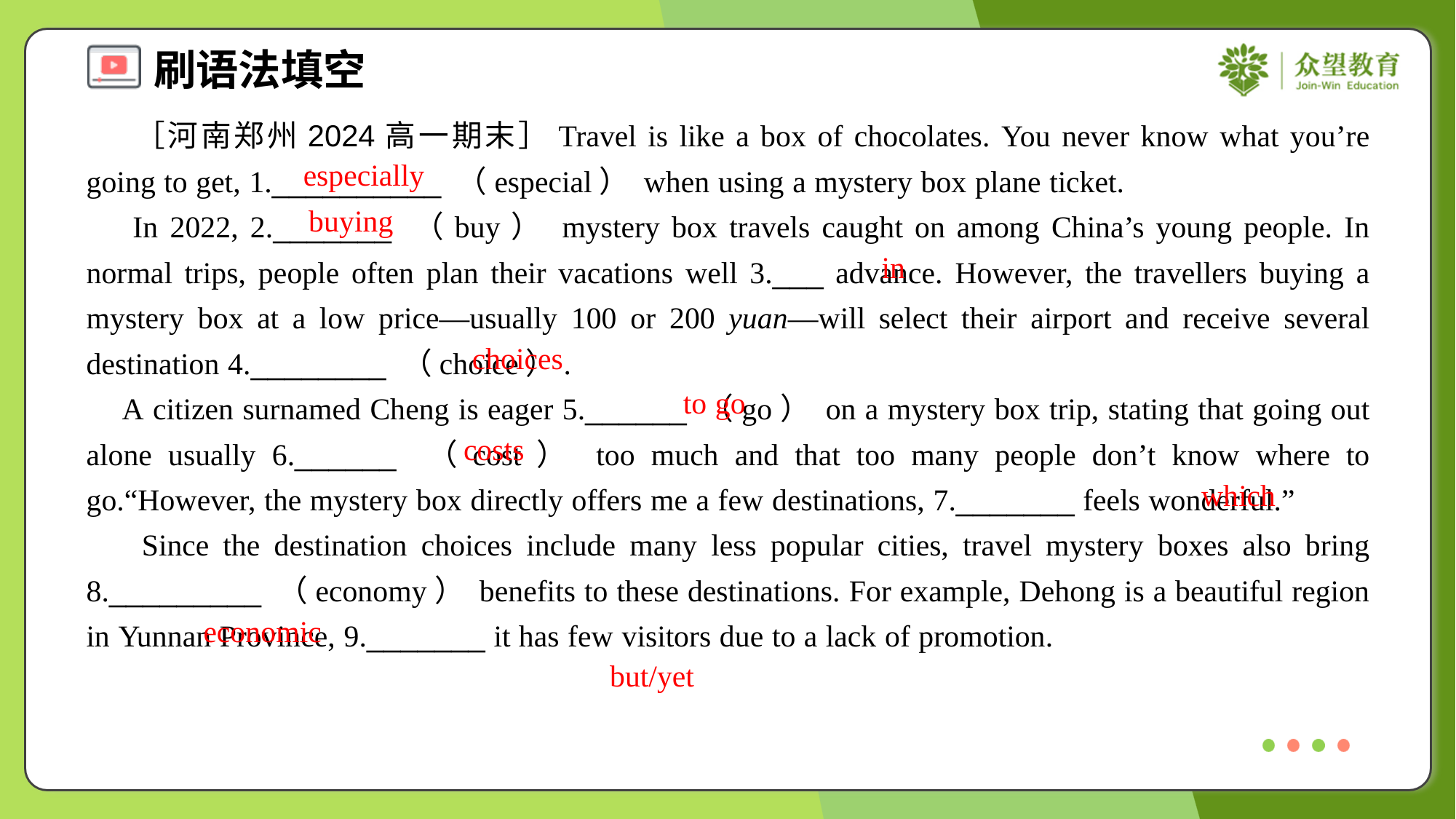

［河南郑州2024高一期末］Travel is like a box of chocolates. You never know what you’re going to get, 1.__________ （especial） when using a mystery box plane ticket.
    In 2022, 2._______ （buy） mystery box travels caught on among China’s young people. In normal trips, people often plan their vacations well 3.___ advance. However, the travellers buying a mystery box at a low price—usually 100 or 200 yuan—will select their airport and receive several destination 4.________ （choice）.
    A citizen surnamed Cheng is eager 5.______ （go） on a mystery box trip, stating that going out alone usually 6.______ （cost） too much and that too many people don’t know where to go.“However, the mystery box directly offers me a few destinations, 7._______ feels wonderful.”
    Since the destination choices include many less popular cities, travel mystery boxes also bring 8._________ （economy） benefits to these destinations. For example, Dehong is a beautiful region in Yunnan Province, 9._______ it has few visitors due to a lack of promotion.

especially
buying
in
choices
to go
costs
which
economic
but/yet